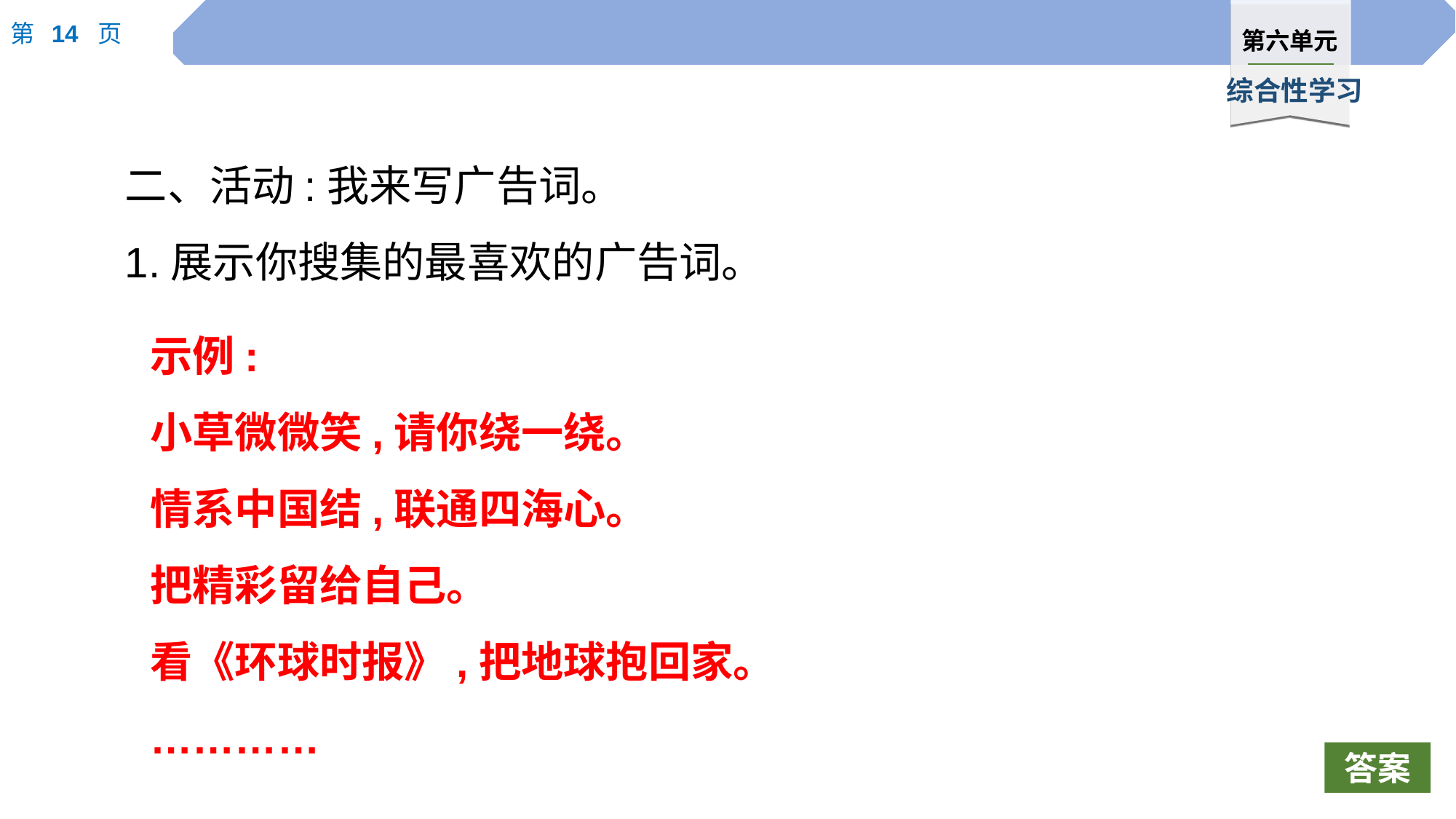

二、活动:我来写广告词。
1.展示你搜集的最喜欢的广告词。
示例:
小草微微笑,请你绕一绕。
情系中国结,联通四海心。
把精彩留给自己。
看《环球时报》,把地球抱回家。
…………
答案